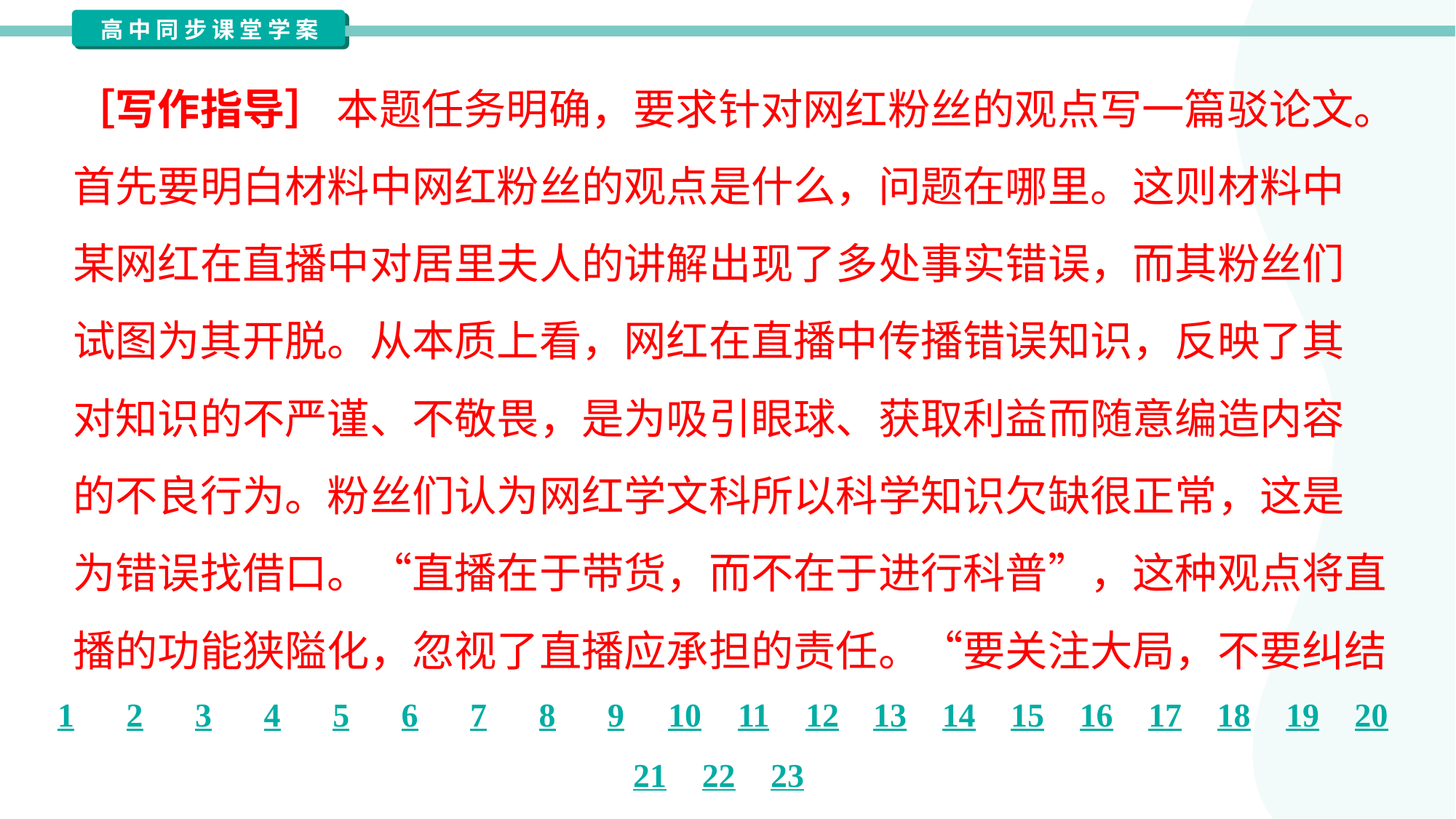

［写作指导］ 本题任务明确，要求针对网红粉丝的观点写一篇驳论文。
首先要明白材料中网红粉丝的观点是什么，问题在哪里。这则材料中
某网红在直播中对居里夫人的讲解出现了多处事实错误，而其粉丝们
试图为其开脱。从本质上看，网红在直播中传播错误知识，反映了其
对知识的不严谨、不敬畏，是为吸引眼球、获取利益而随意编造内容
的不良行为。粉丝们认为网红学文科所以科学知识欠缺很正常，这是
为错误找借口。“直播在于带货，而不在于进行科普”，这种观点将直
播的功能狭隘化，忽视了直播应承担的责任。“要关注大局，不要纠结